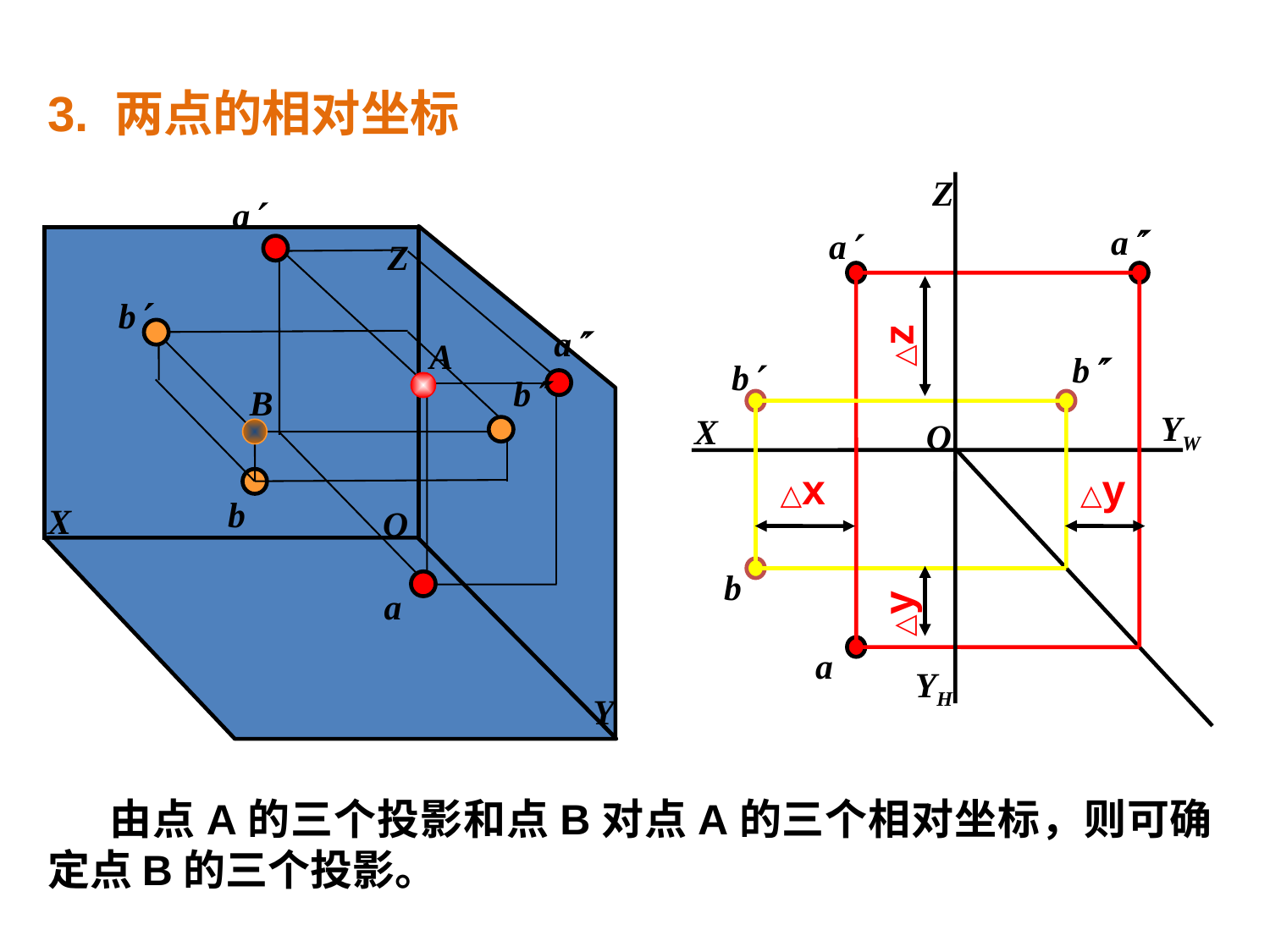

3. 两点的相对坐标
Z

a″
a′

b″
b′

X
YW
O

b

a

YH
a′

a″

a

Z
X
O

Y

b′

b″

b
△z
A

B

△x
△y

△y
     由点A的三个投影和点B对点A的三个相对坐标，则可确定点B的三个投影。